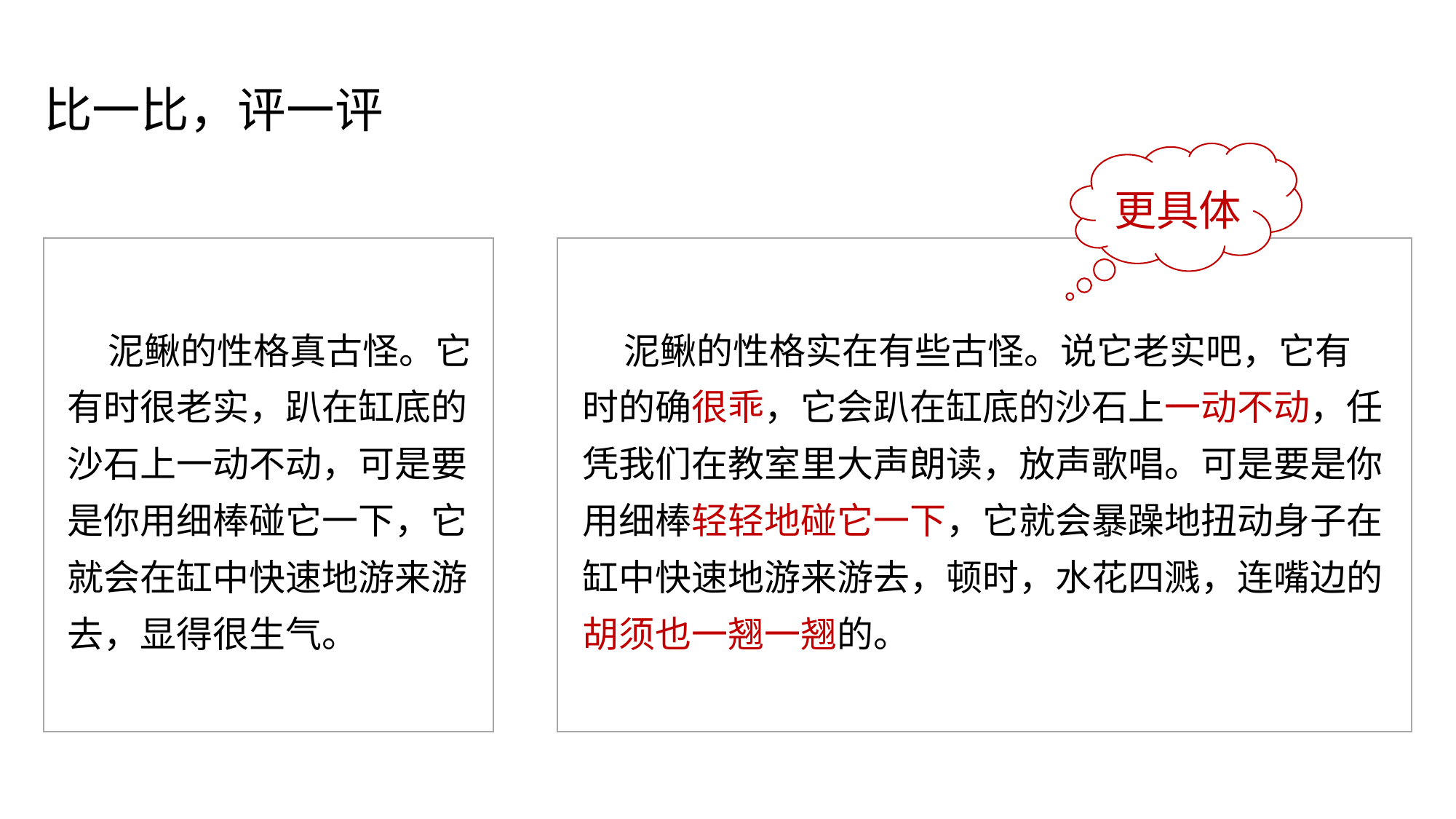

比一比，评一评
更具体

    泥鳅的性格真古怪。它有时很老实，趴在缸底的沙石上一动不动，可是要是你用细棒碰它一下，它就会在缸中快速地游来游去，显得很生气。
    泥鳅的性格实在有些古怪。说它老实吧，它有时的确很乖，它会趴在缸底的沙石上一动不动，任凭我们在教室里大声朗读，放声歌唱。可是要是你用细棒轻轻地碰它一下，它就会暴躁地扭动身子在缸中快速地游来游去，顿时，水花四溅，连嘴边的胡须也一翘一翘的。